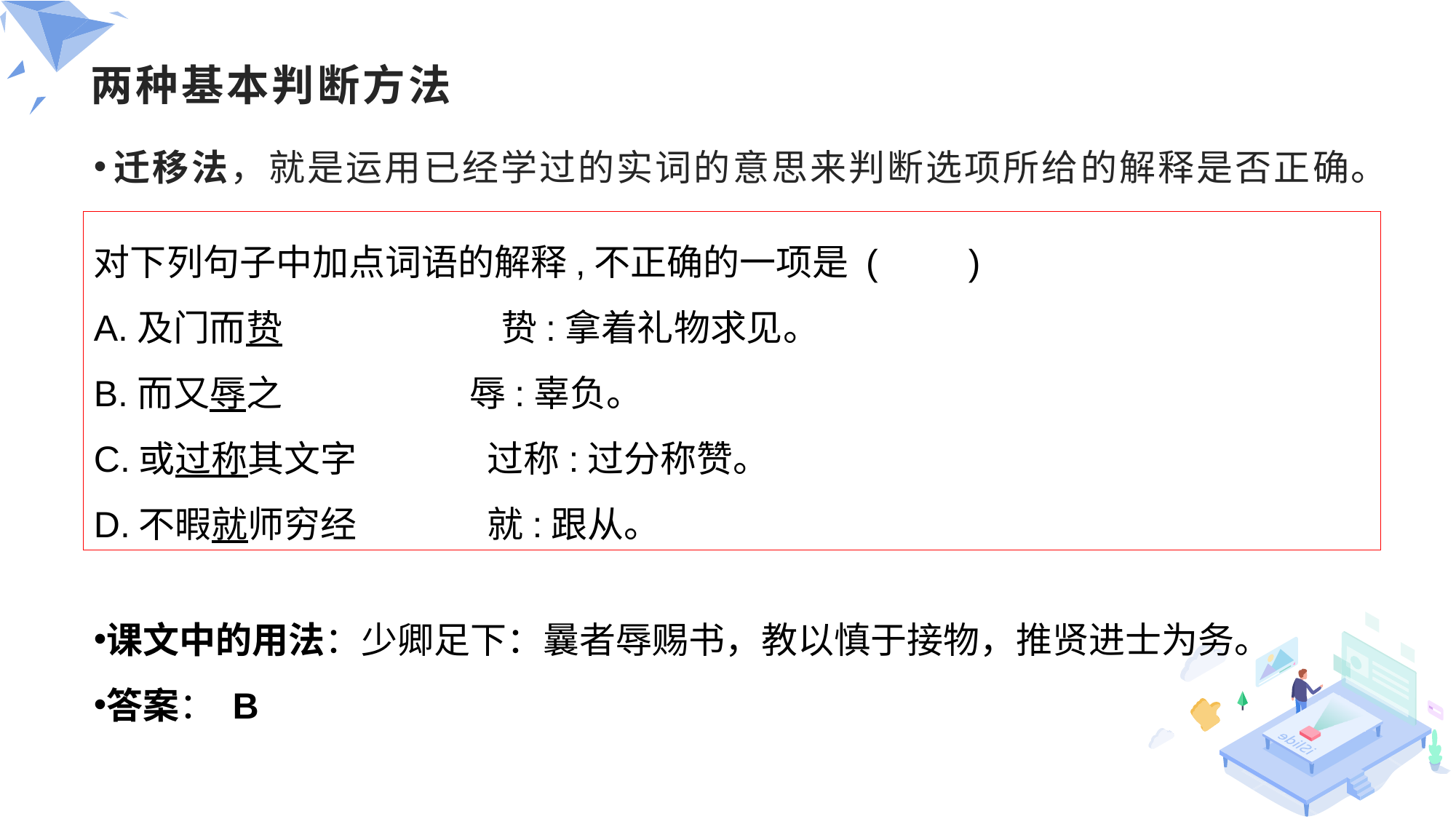

# 两种基本判断方法
迁移法，就是运用已经学过的实词的意思来判断选项所给的解释是否正确。
对下列句子中加点词语的解释,不正确的一项是 (　　)
A.及门而贽　　　　　　贽:拿着礼物求见。
B.而又辱之　　              辱:辜负。
C.或过称其文字　       　过称:过分称赞。
D.不暇就师穷经　       　就:跟从。
课文中的用法：少卿足下：曩者辱赐书，教以慎于接物，推贤进士为务。
答案： B